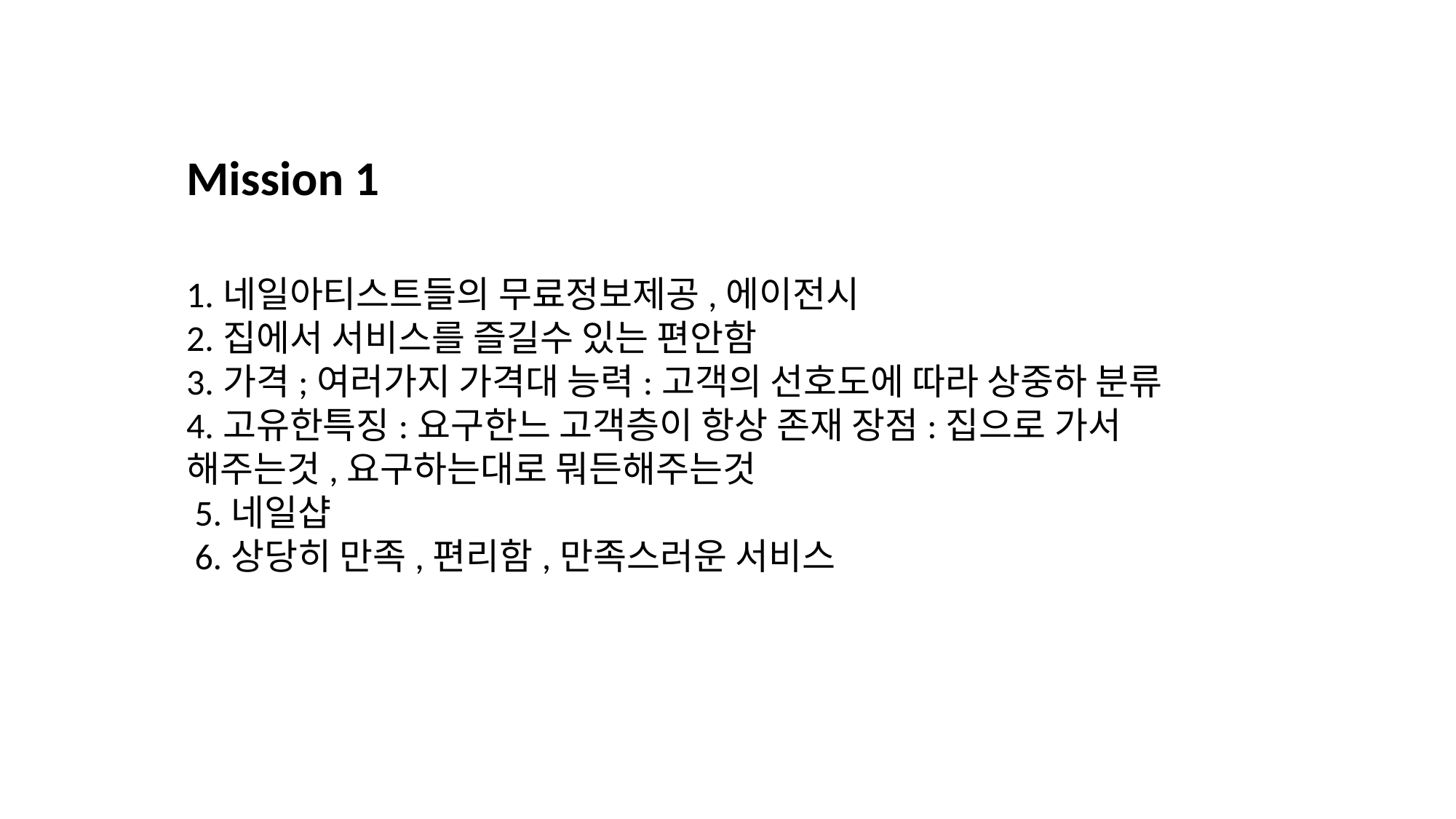

Mission 1

1.네일아티스트들의 무료정보제공,에이전시
2.집에서 서비스를 즐길수 있는 편안함
3.가격;여러가지 가격대 능력:고객의 선호도에 따라 상중하 분류
4.고유한특징:요구한느 고객층이 항상 존재 장점:집으로 가서 해주는것,요구하는대로 뭐든해주는것
 5.네일샵
 6.상당히 만족,편리함,만족스러운 서비스